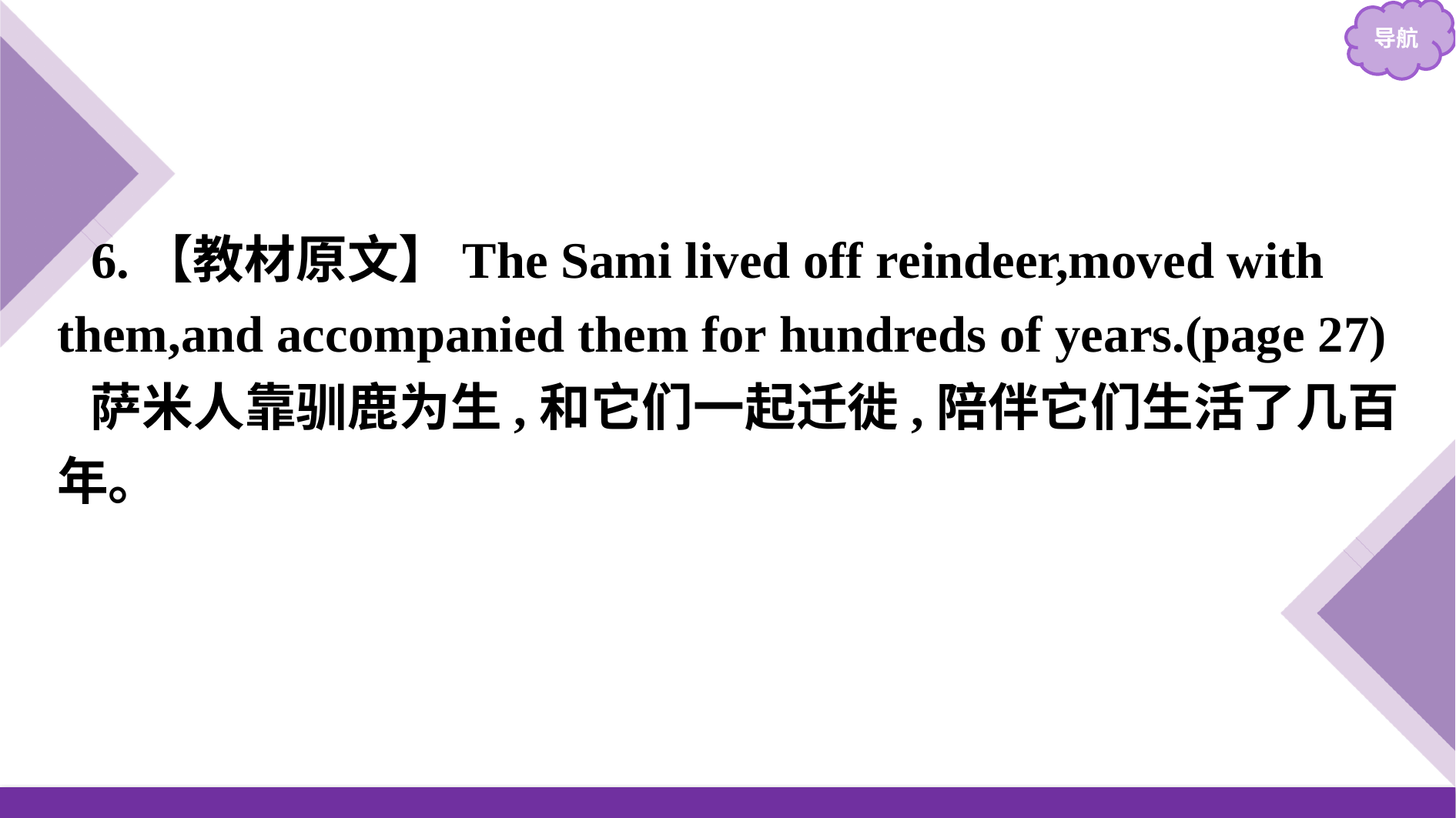

6.【教材原文】The Sami lived off reindeer,moved with them,and accompanied them for hundreds of years.(page 27)
萨米人靠驯鹿为生,和它们一起迁徙,陪伴它们生活了几百年。